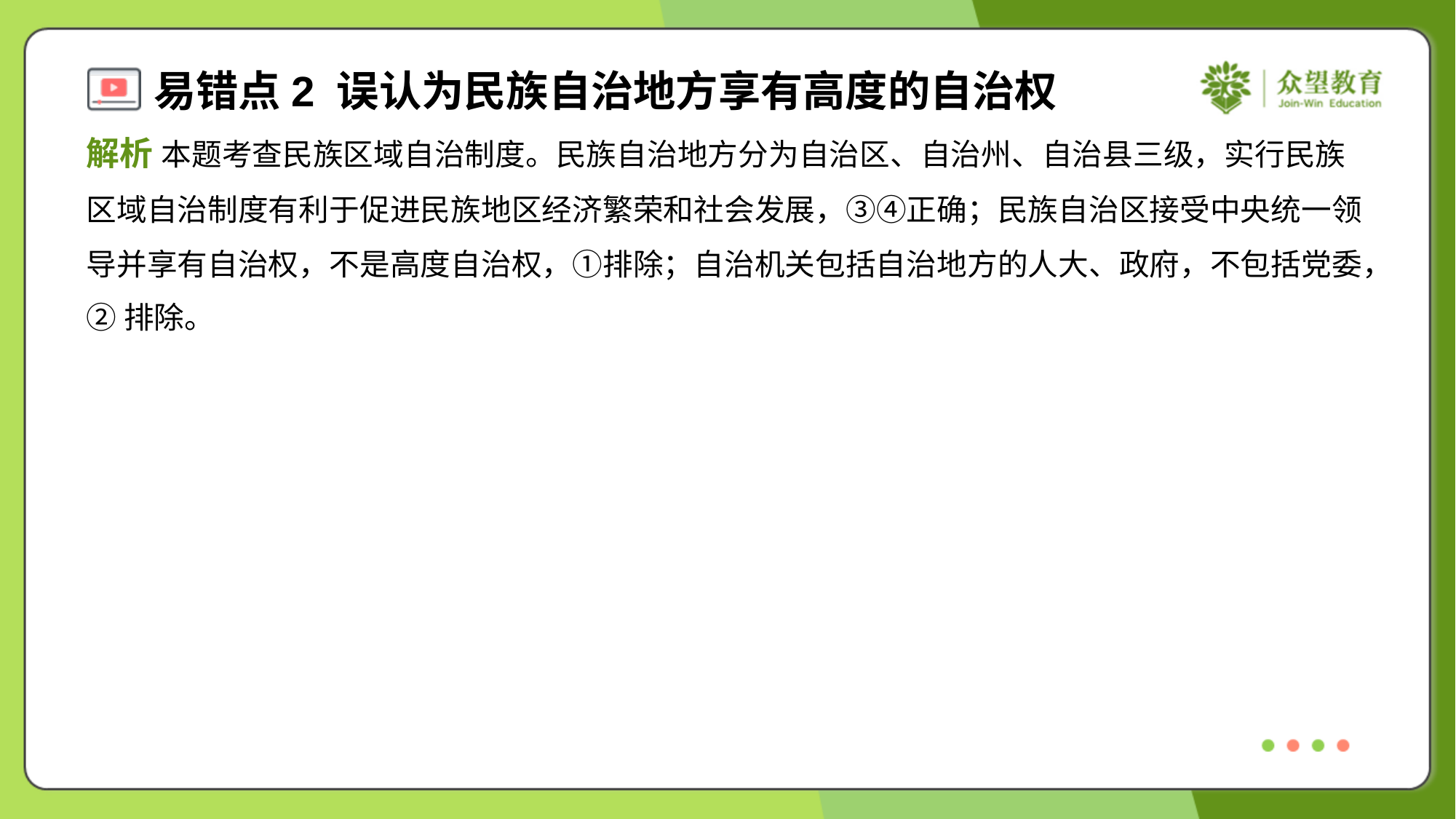

解析 本题考查民族区域自治制度。民族自治地方分为自治区、自治州、自治县三级，实行民族
区域自治制度有利于促进民族地区经济繁荣和社会发展，③④正确；民族自治区接受中央统一领
导并享有自治权，不是高度自治权，①排除；自治机关包括自治地方的人大、政府，不包括党委，
②排除。